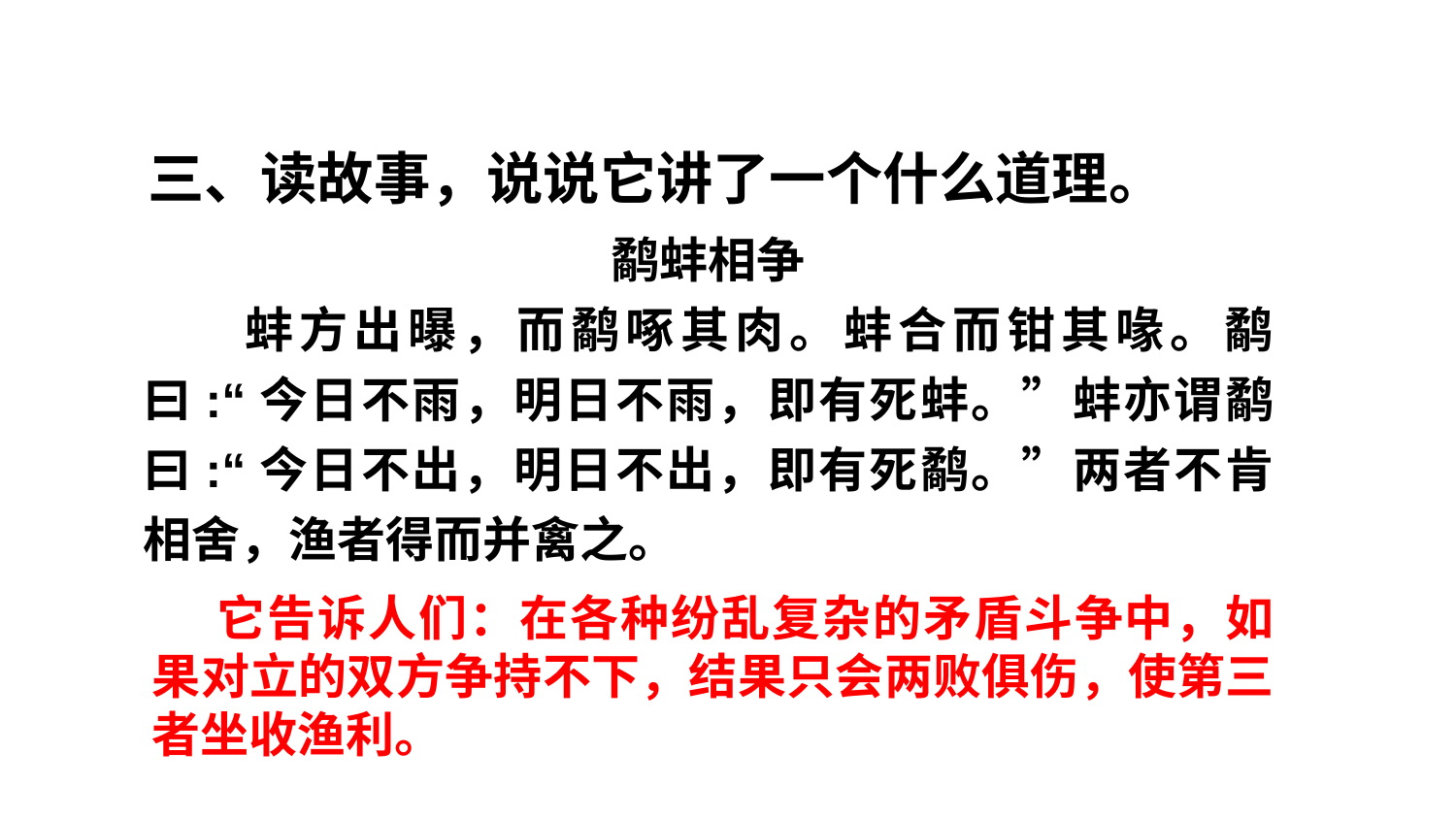

三、读故事，说说它讲了一个什么道理。
鹬蚌相争
     蚌方出曝，而鹬啄其肉。蚌合而钳其喙。鹬曰:“今日不雨，明日不雨，即有死蚌。”蚌亦谓鹬曰:“今日不出，明日不出，即有死鹬。”两者不肯相舍，渔者得而并禽之。
    它告诉人们：在各种纷乱复杂的矛盾斗争中，如果对立的双方争持不下，结果只会两败俱伤，使第三者坐收渔利。